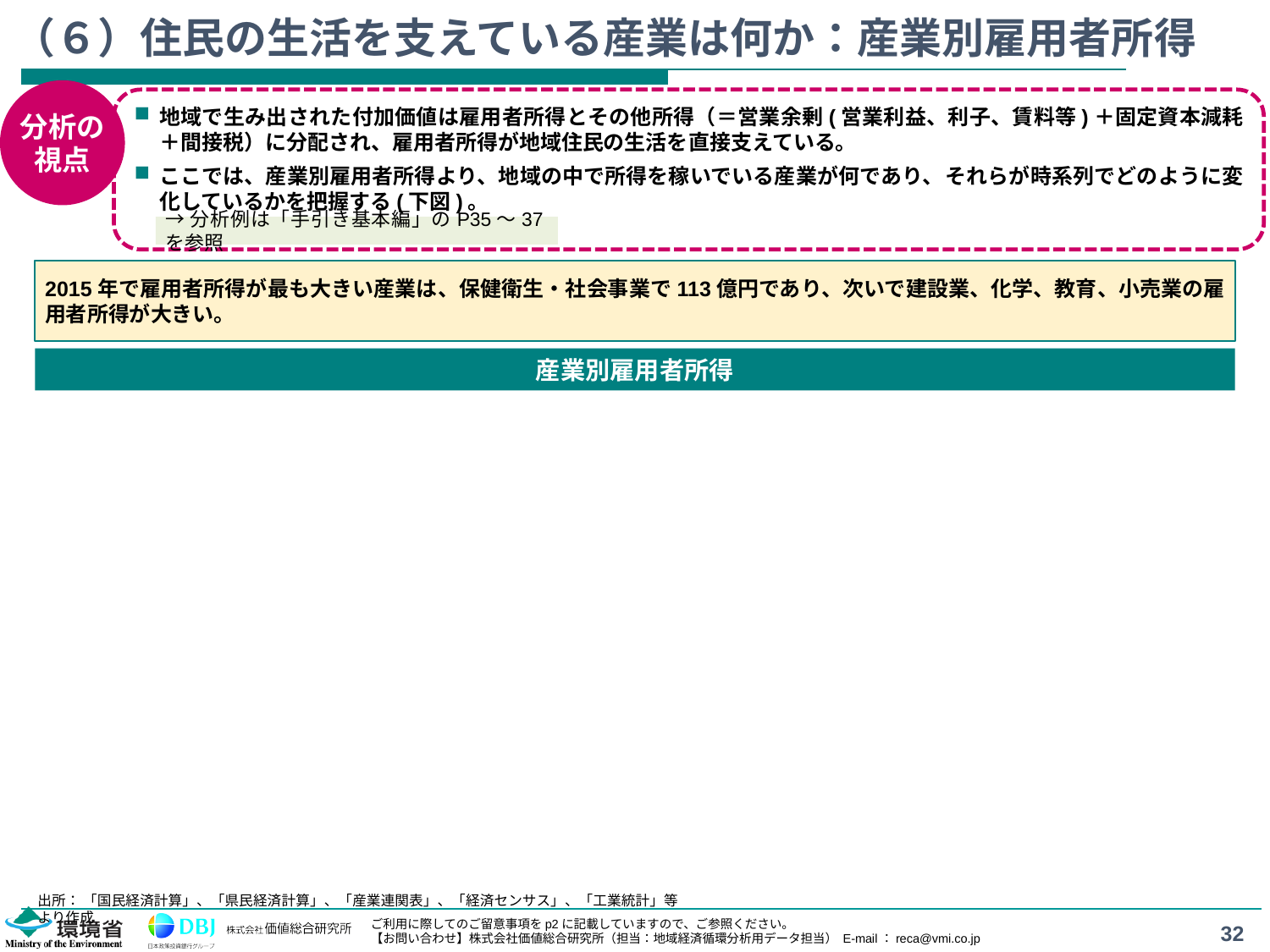

# （６）住民の生活を支えている産業は何か：産業別雇用者所得
分析の
視点
地域で生み出された付加価値は雇用者所得とその他所得（＝営業余剰(営業利益、利子、賃料等)＋固定資本減耗＋間接税）に分配され、雇用者所得が地域住民の生活を直接支えている。
ここでは、産業別雇用者所得より、地域の中で所得を稼いでいる産業が何であり、それらが時系列でどのように変化しているかを把握する(下図)。
→分析例は「手引き基本編」のP35～37を参照
2015年で雇用者所得が最も大きい産業は、保健衛生・社会事業で113億円であり、次いで建設業、化学、教育、小売業の雇用者所得が大きい。
産業別雇用者所得
出所： 「国民経済計算」、「県民経済計算」、「産業連関表」、「経済センサス」、「工業統計」等より作成
32